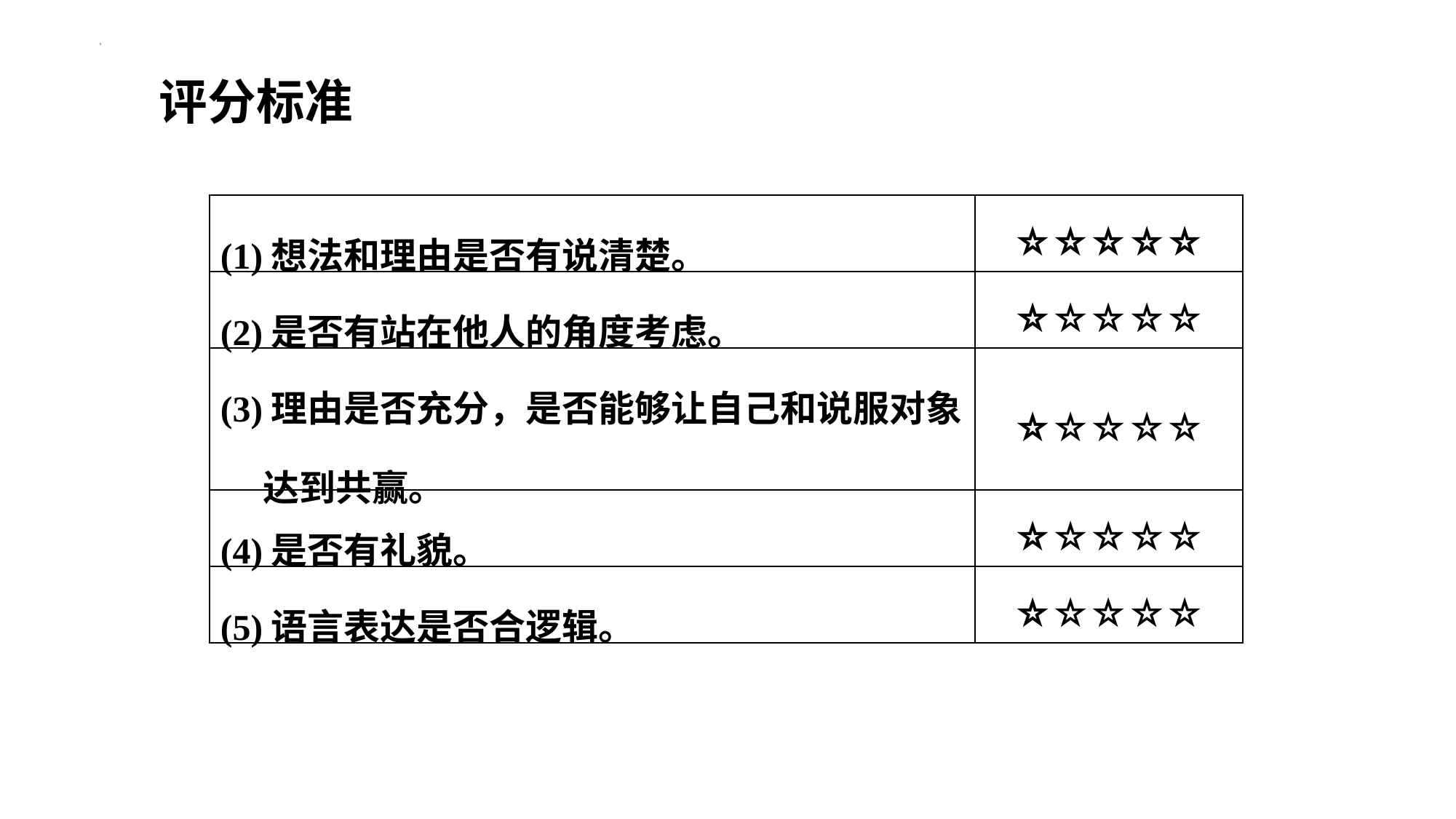

评分标准
| (1)想法和理由是否有说清楚。 | ☆☆☆☆☆ |
| --- | --- |
| (2)是否有站在他人的角度考虑。 | ☆☆☆☆☆ |
| (3)理由是否充分，是否能够让自己和说服对象达到共赢。 | ☆☆☆☆☆ |
| (4)是否有礼貌。 | ☆☆☆☆☆ |
| (5)语言表达是否合逻辑。 | ☆☆☆☆☆ |